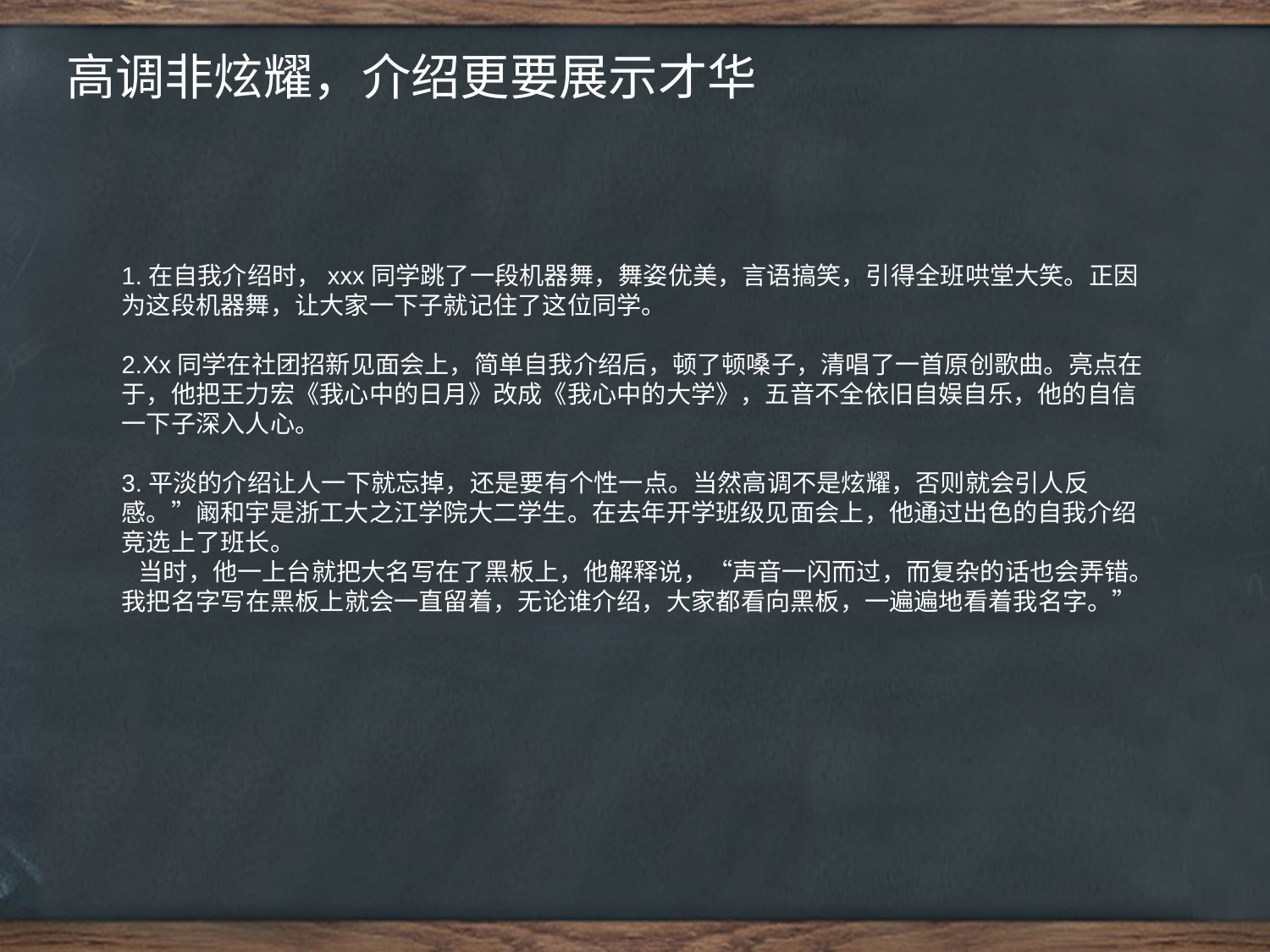

高调非炫耀，介绍更要展示才华
1.在自我介绍时，xxx同学跳了一段机器舞，舞姿优美，言语搞笑，引得全班哄堂大笑。正因为这段机器舞，让大家一下子就记住了这位同学。

2.Xx同学在社团招新见面会上，简单自我介绍后，顿了顿嗓子，清唱了一首原创歌曲。亮点在于，他把王力宏《我心中的日月》改成《我心中的大学》，五音不全依旧自娱自乐，他的自信一下子深入人心。

3.平淡的介绍让人一下就忘掉，还是要有个性一点。当然高调不是炫耀，否则就会引人反感。”阚和宇是浙工大之江学院大二学生。在去年开学班级见面会上，他通过出色的自我介绍竞选上了班长。
  当时，他一上台就把大名写在了黑板上，他解释说，“声音一闪而过，而复杂的话也会弄错。我把名字写在黑板上就会一直留着，无论谁介绍，大家都看向黑板，一遍遍地看着我名字。”

点击添加文本
点击添加文本
点击添加文本
点击添加文本